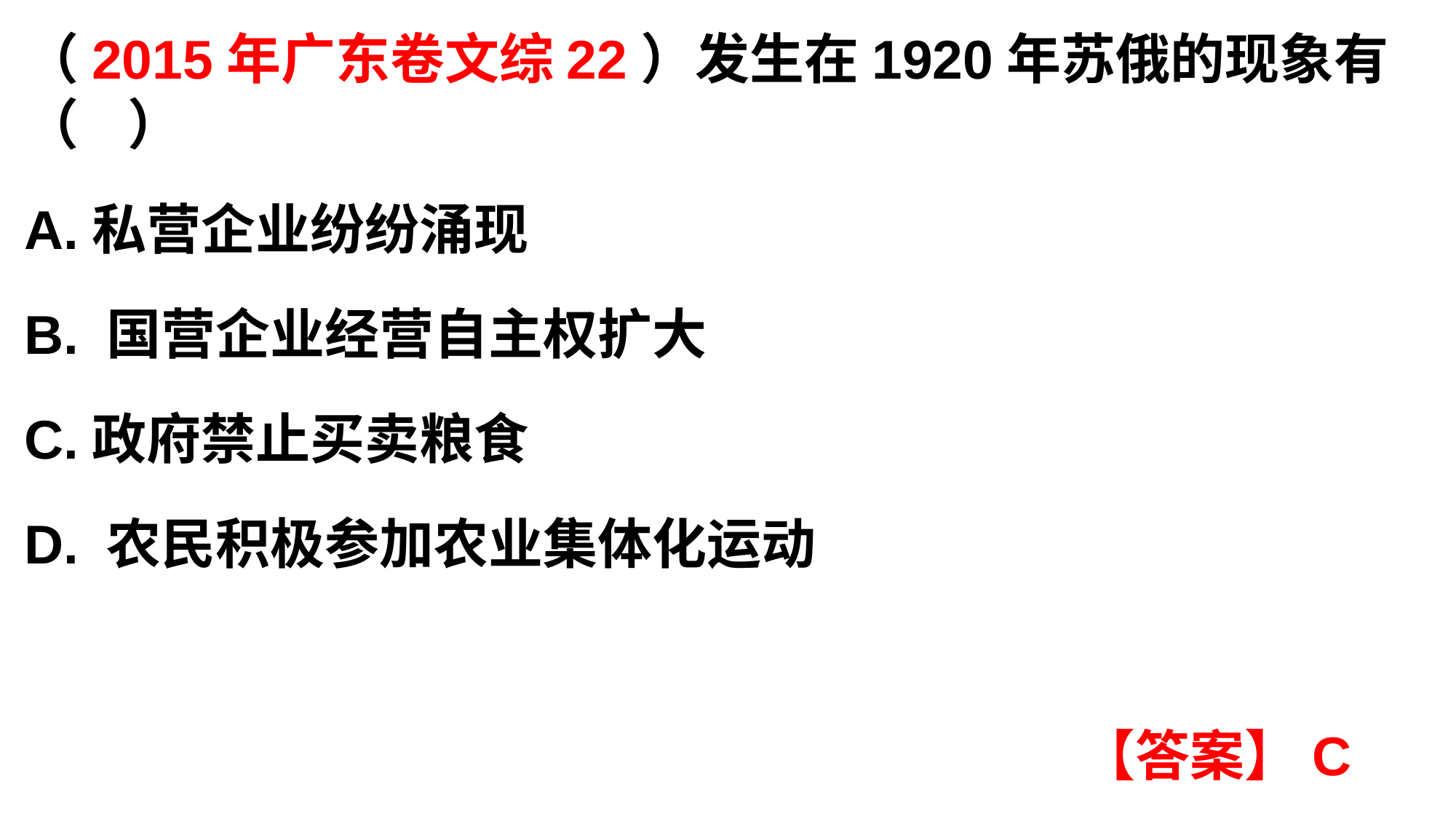

（2015年广东卷文综22）发生在1920年苏俄的现象有（    ）A.私营企业纷纷涌现
B. 国营企业经营自主权扩大        C.政府禁止买卖粮食
D. 农民积极参加农业集体化运动

【答案】C